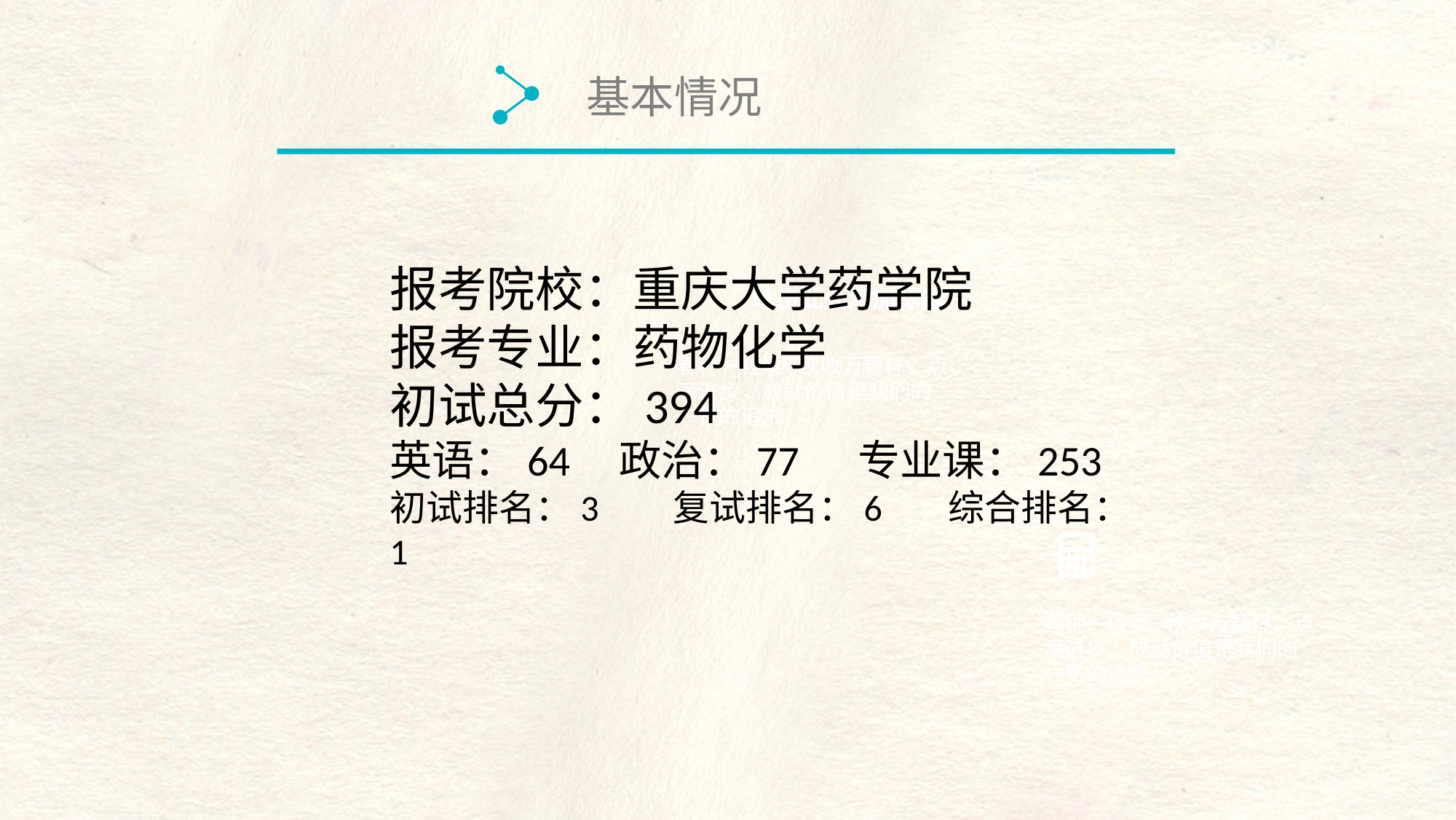

基本情况

报考院校：重庆大学药学院
报考专业：药物化学
初试总分：394
英语：64    政治：77     专业课：253
初试排名：3        复试排名：6       综合排名：1

单击此处添加标题
春种一粒粟,秋收万颗籽，点滴进步，成就价值是我们的一贯的追求。

春种一粒粟,秋收万颗籽，点滴进步，成就价值是我们的一贯的追求。